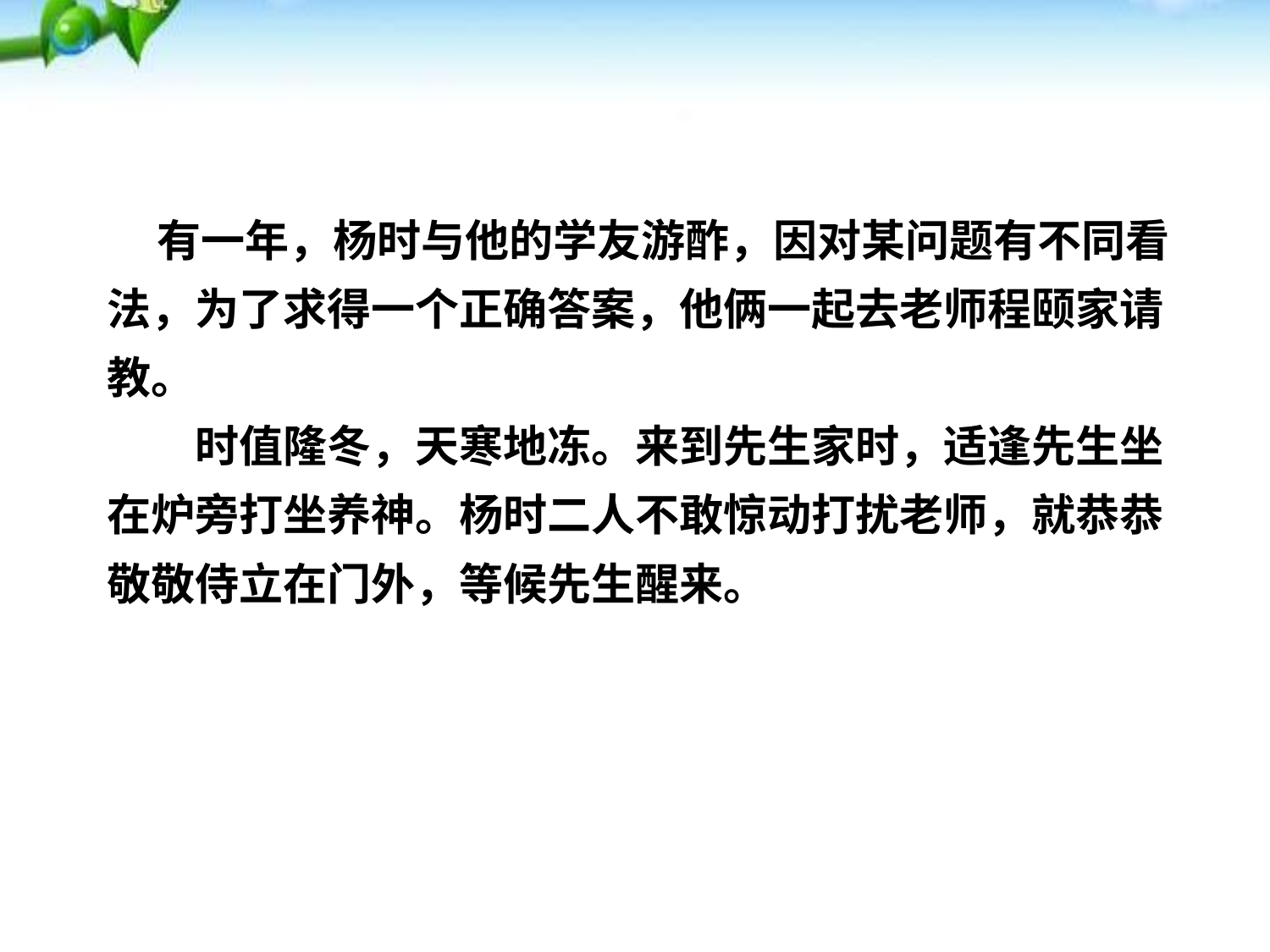

有一年，杨时与他的学友游酢，因对某问题有不同看法，为了求得一个正确答案，他俩一起去老师程颐家请教。
　　时值隆冬，天寒地冻。来到先生家时，适逢先生坐在炉旁打坐养神。杨时二人不敢惊动打扰老师，就恭恭敬敬侍立在门外，等候先生醒来。